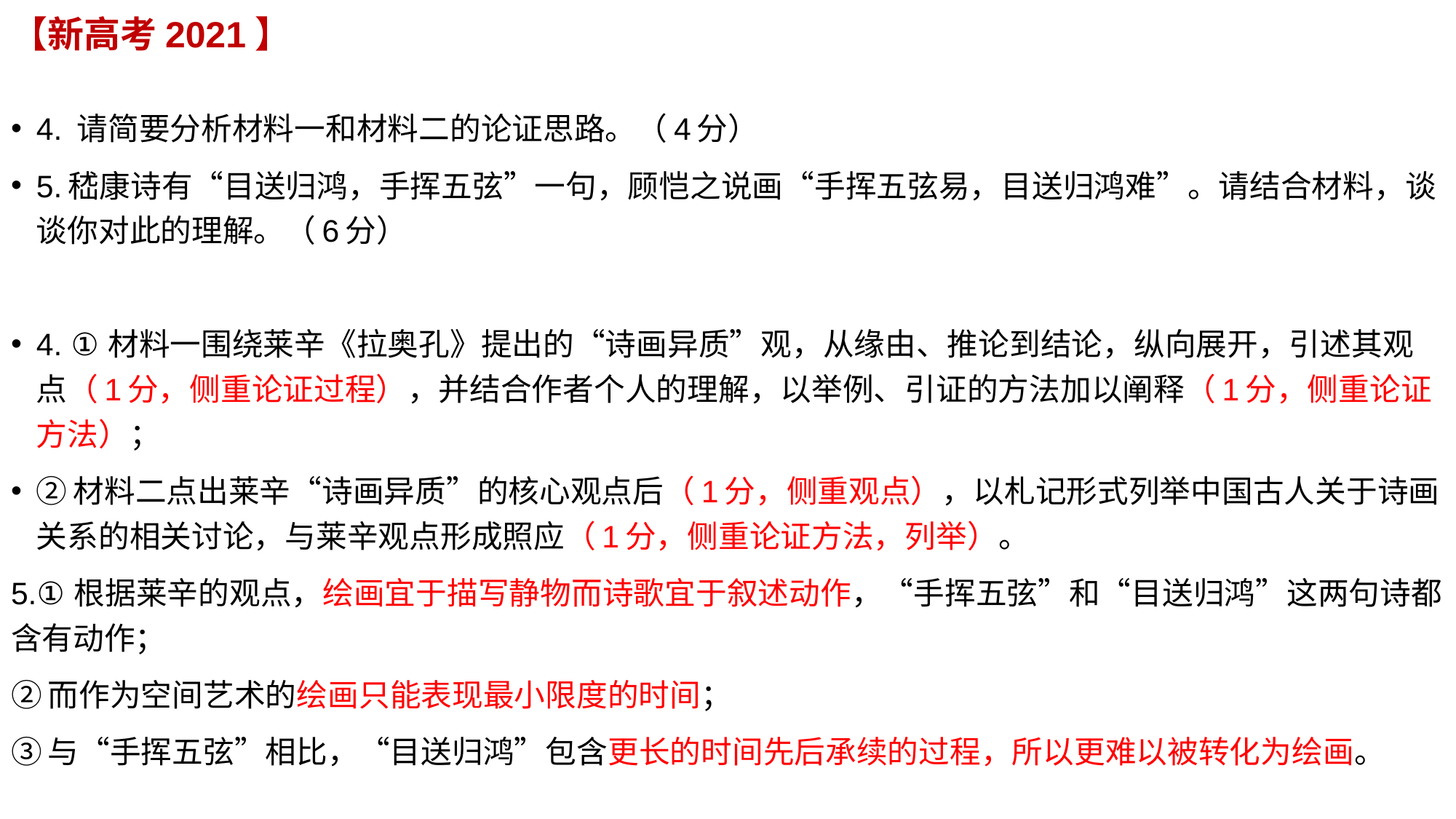

# 【新高考2021】
4. 请简要分析材料一和材料二的论证思路。（4分）
5.嵇康诗有“目送归鸿，手挥五弦”一句，顾恺之说画“手挥五弦易，目送归鸿难”。请结合材料，谈谈你对此的理解。（6分）

4. ①材料一围绕莱辛《拉奥孔》提出的“诗画异质”观，从缘由、推论到结论，纵向展开，引述其观点（1分，侧重论证过程），并结合作者个人的理解，以举例、引证的方法加以阐释（1分，侧重论证方法）；
②材料二点出莱辛“诗画异质”的核心观点后（1分，侧重观点），以札记形式列举中国古人关于诗画关系的相关讨论，与莱辛观点形成照应（1分，侧重论证方法，列举）。
5.①根据莱辛的观点，绘画宜于描写静物而诗歌宜于叙述动作，“手挥五弦”和“目送归鸿”这两句诗都含有动作；
②而作为空间艺术的绘画只能表现最小限度的时间；
③与“手挥五弦”相比，“目送归鸿”包含更长的时间先后承续的过程，所以更难以被转化为绘画。